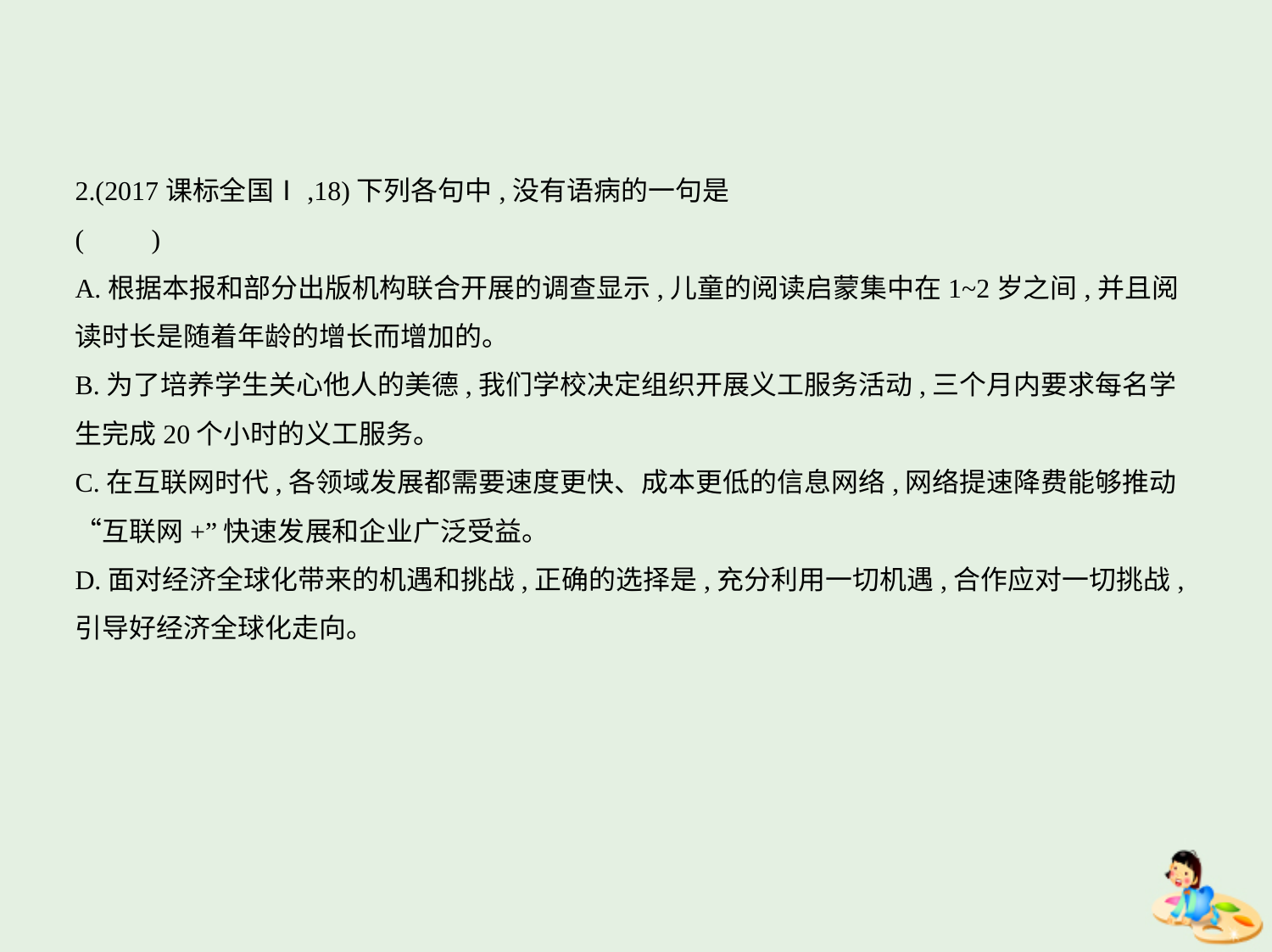

2.(2017课标全国Ⅰ,18)下列各句中,没有语病的一句是
(　　)
A.根据本报和部分出版机构联合开展的调查显示,儿童的阅读启蒙集中在1~2岁之间,并且阅
读时长是随着年龄的增长而增加的。
B.为了培养学生关心他人的美德,我们学校决定组织开展义工服务活动,三个月内要求每名学
生完成20个小时的义工服务。
C.在互联网时代,各领域发展都需要速度更快、成本更低的信息网络,网络提速降费能够推动
“互联网+”快速发展和企业广泛受益。
D.面对经济全球化带来的机遇和挑战,正确的选择是,充分利用一切机遇,合作应对一切挑战,
引导好经济全球化走向。